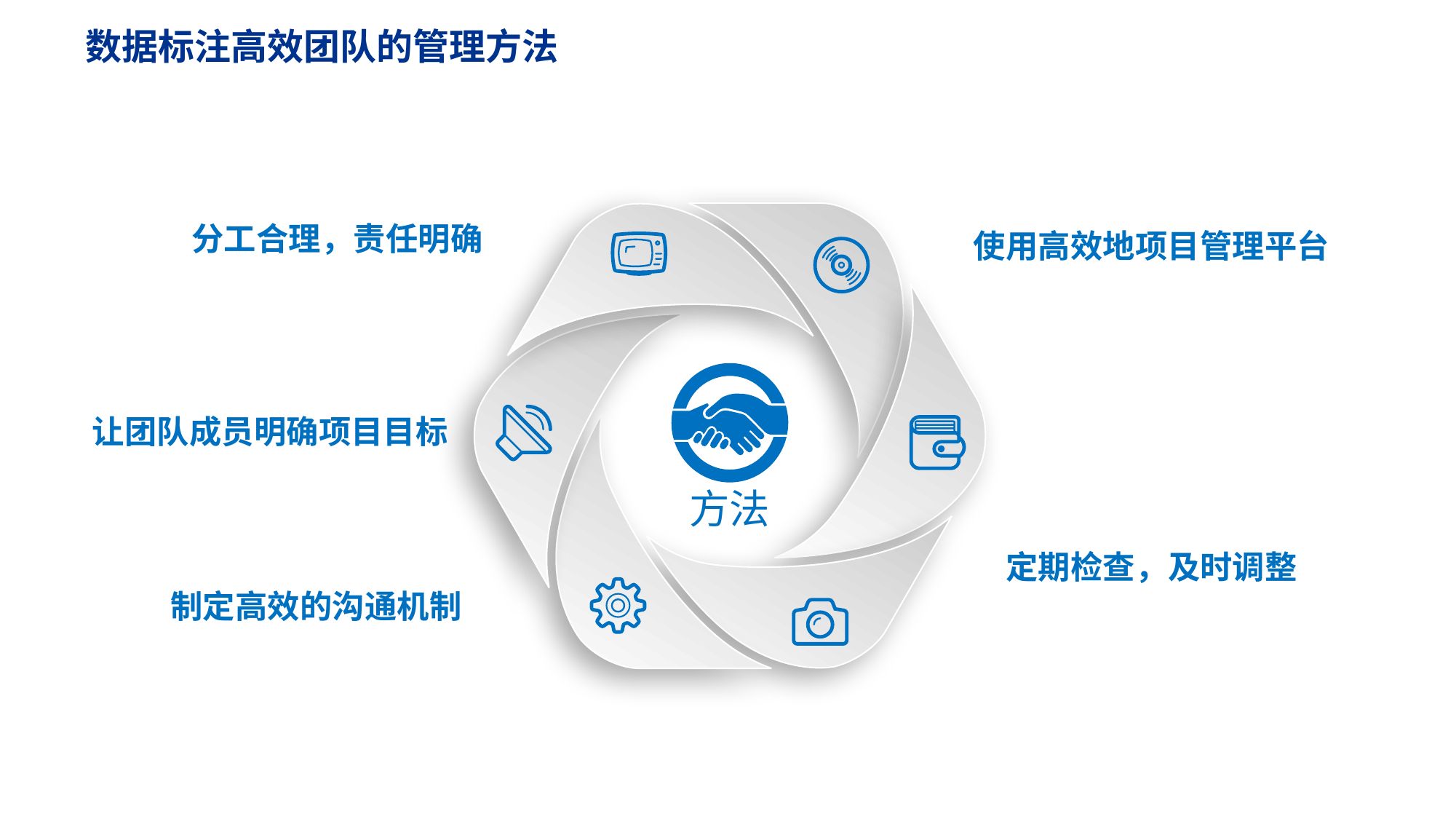

数据标注高效团队的管理方法

分工合理，责任明确

使用高效地项目管理平台

让团队成员明确项目目标

方法

定期检查，及时调整
制定高效的沟通机制